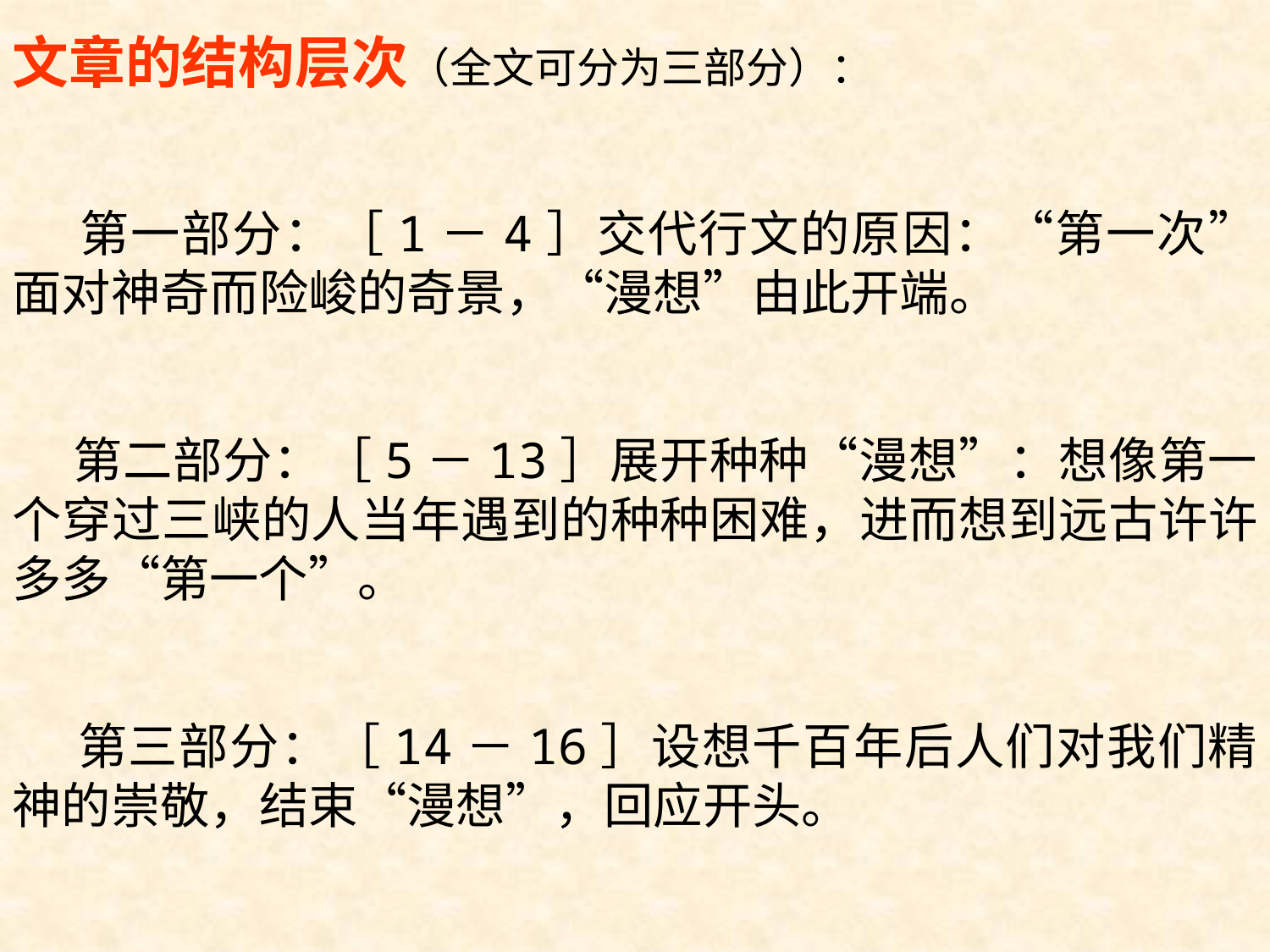

文章的结构层次（全文可分为三部分）：
     第一部分：［1－4］交代行文的原因：“第一次”面对神奇而险峻的奇景，“漫想”由此开端。
     第二部分：［5－13］展开种种“漫想”：想像第一个穿过三峡的人当年遇到的种种困难，进而想到远古许许多多“第一个”。
     第三部分：［14－16］设想千百年后人们对我们精神的崇敬，结束“漫想”，回应开头。